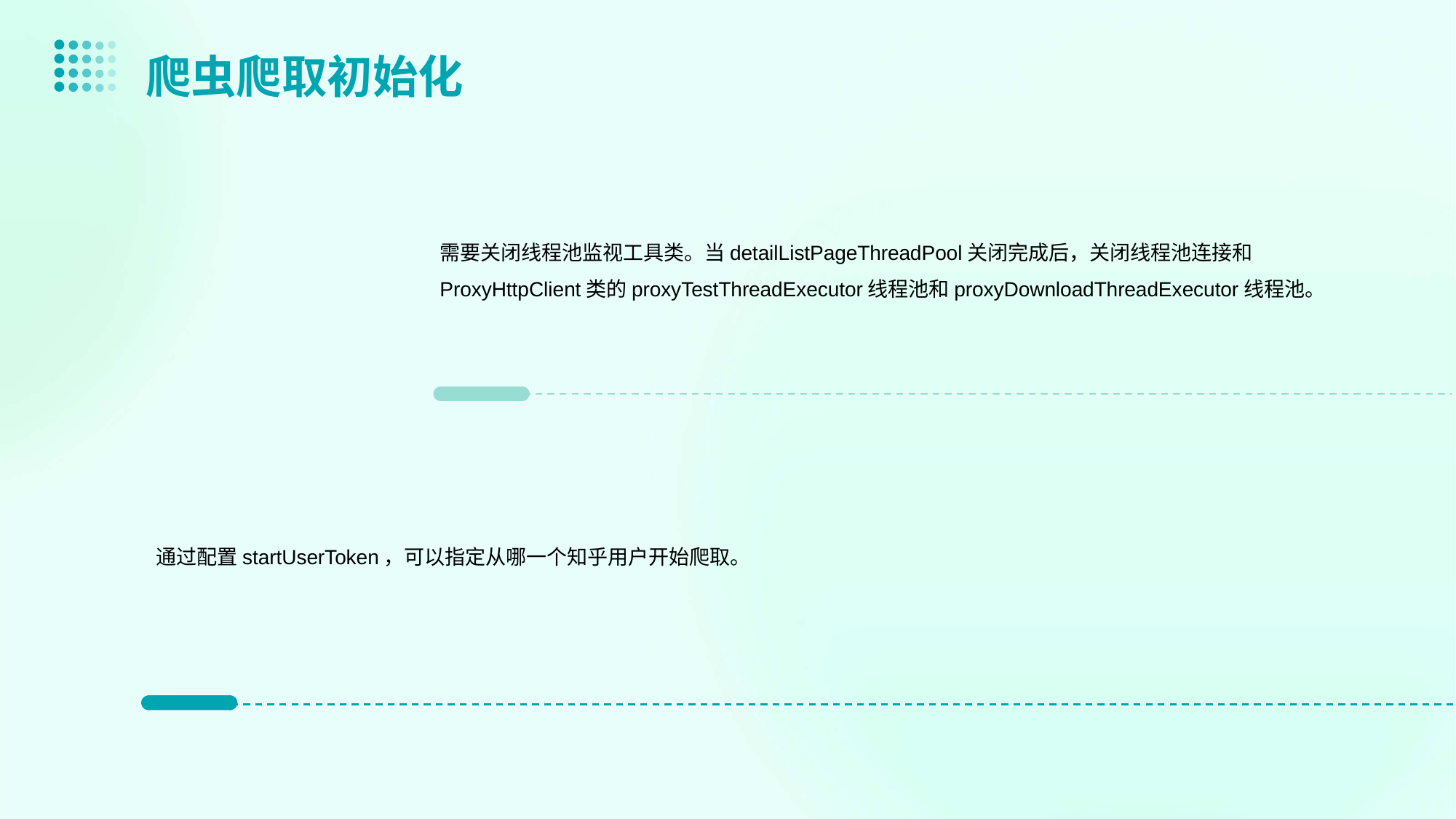

爬虫爬取初始化

需要关闭线程池监视工具类。当detailListPageThreadPool关闭完成后，关闭线程池连接和ProxyHttpClient类的proxyTestThreadExecutor线程池和proxyDownloadThreadExecutor线程池。

通过配置startUserToken，可以指定从哪一个知乎用户开始爬取。